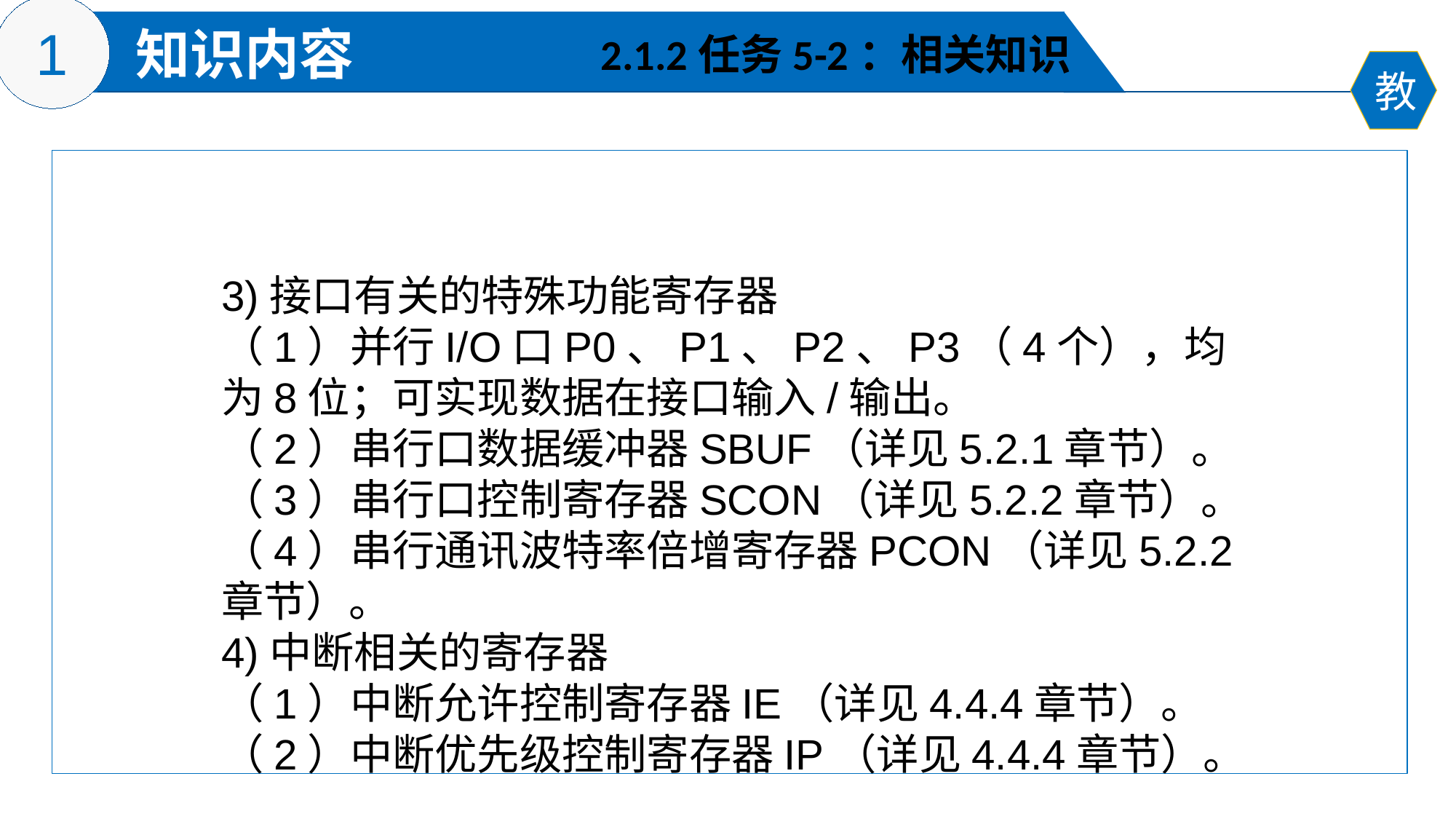

2.1.2任务5-2：相关知识

3)接口有关的特殊功能寄存器
（1）并行I/O口P0、P1、P2、P3（4个），均为8位；可实现数据在接口输入/输出。
（2）串行口数据缓冲器SBUF（详见5.2.1章节）。
（3）串行口控制寄存器SCON（详见5.2.2章节）。
（4）串行通讯波特率倍增寄存器PCON（详见5.2.2章节）。
4)中断相关的寄存器
（1）中断允许控制寄存器IE（详见4.4.4章节）。
（2）中断优先级控制寄存器IP（详见4.4.4章节）。